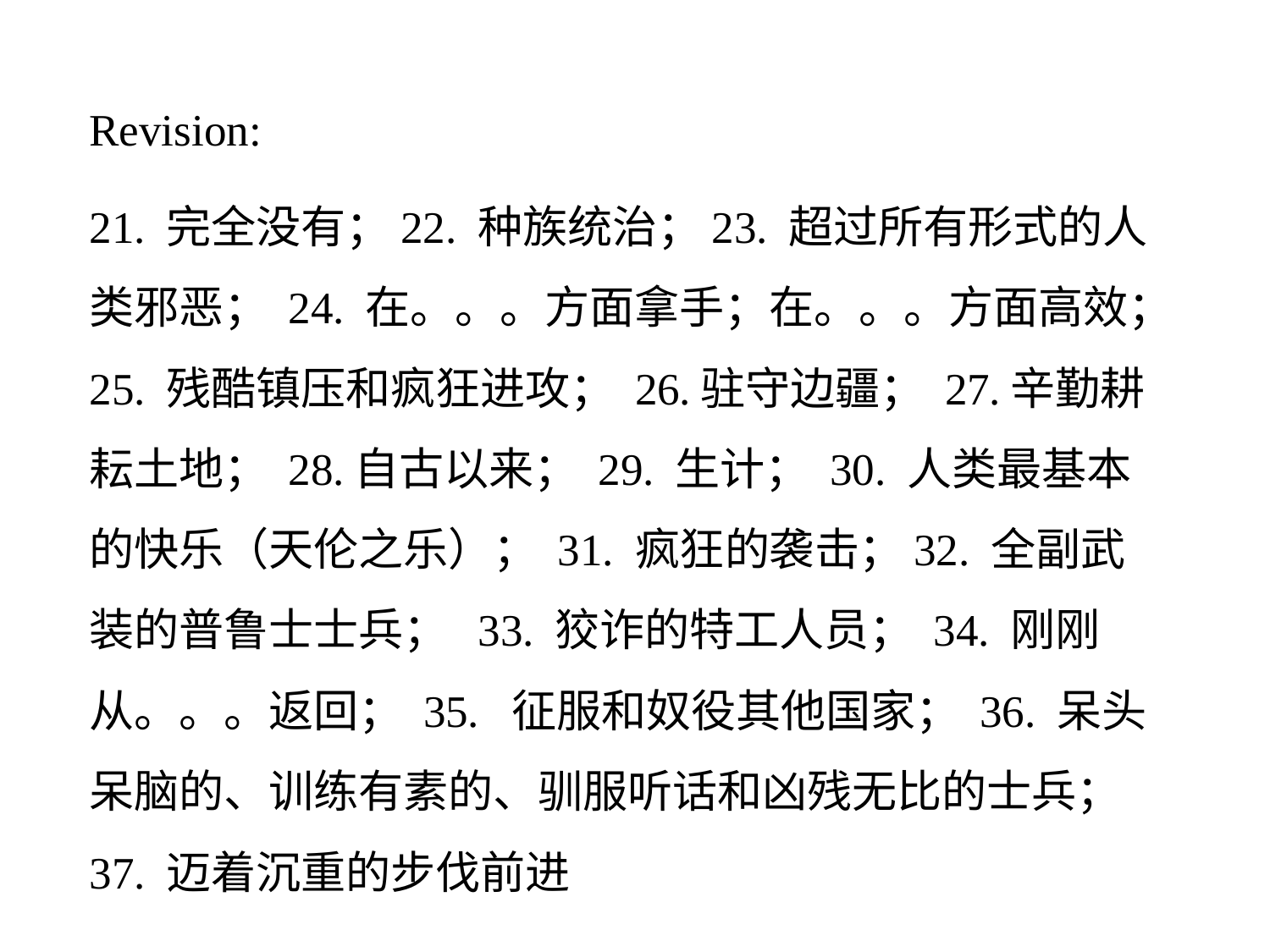

Revision:
21. 完全没有；22. 种族统治；23. 超过所有形式的人类邪恶； 24. 在。。。方面拿手；在。。。方面高效；25. 残酷镇压和疯狂进攻； 26.驻守边疆； 27.辛勤耕耘土地； 28.自古以来； 29. 生计； 30. 人类最基本的快乐（天伦之乐）； 31. 疯狂的袭击；32. 全副武装的普鲁士士兵；  33. 狡诈的特工人员； 34. 刚刚从。。。返回； 35.  征服和奴役其他国家； 36. 呆头呆脑的、训练有素的、驯服听话和凶残无比的士兵； 37. 迈着沉重的步伐前进